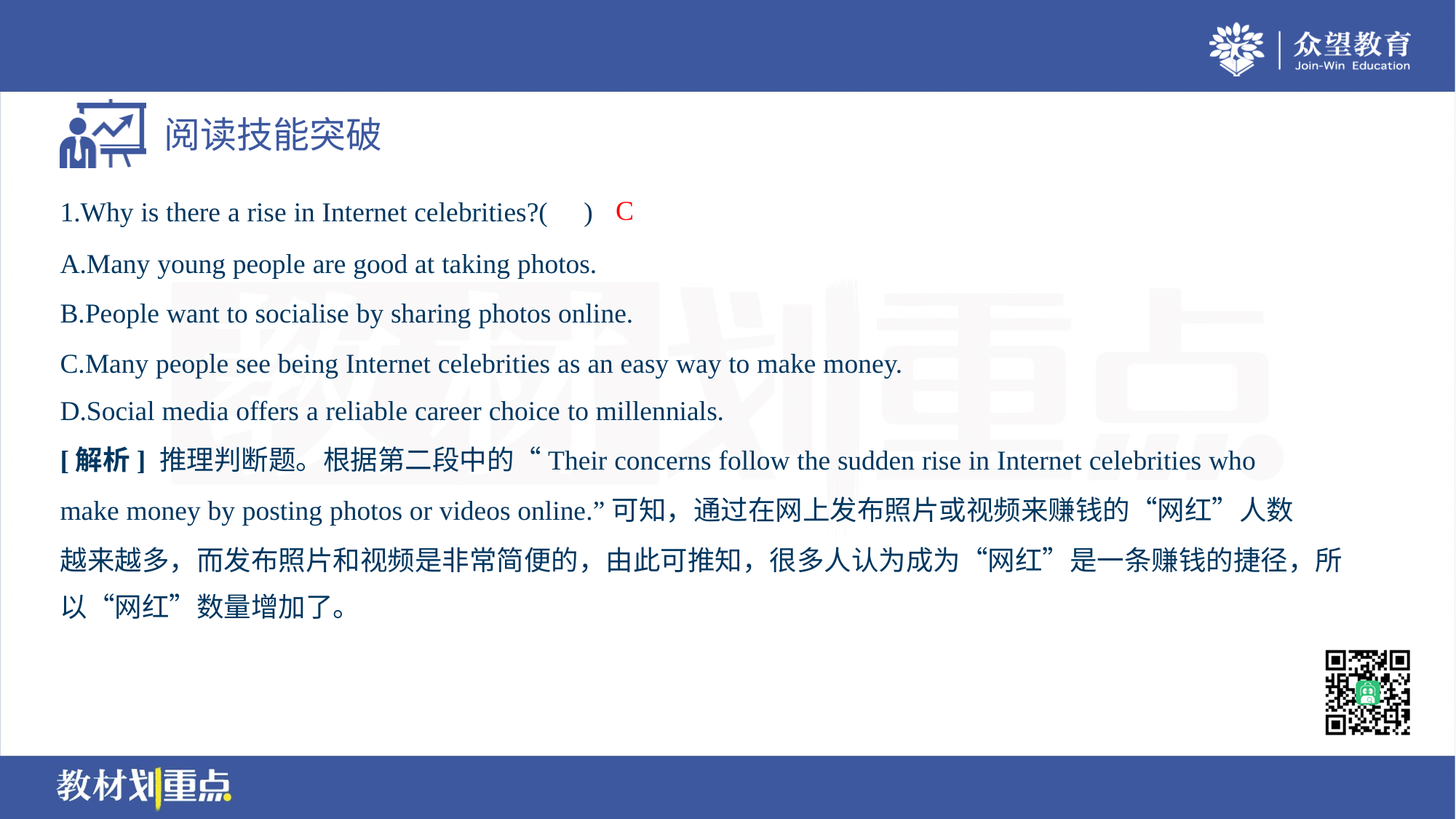

C
1.Why is there a rise in Internet celebrities?(     )
A.Many young people are good at taking photos.
B.People want to socialise by sharing photos online.
C.Many people see being Internet celebrities as an easy way to make money.
D.Social media offers a reliable career choice to millennials.
[解析] 推理判断题。根据第二段中的“Their concerns follow the sudden rise in Internet celebrities who
make money by posting photos or videos online.”可知，通过在网上发布照片或视频来赚钱的“网红”人数
越来越多，而发布照片和视频是非常简便的，由此可推知，很多人认为成为“网红”是一条赚钱的捷径，所
以“网红”数量增加了。